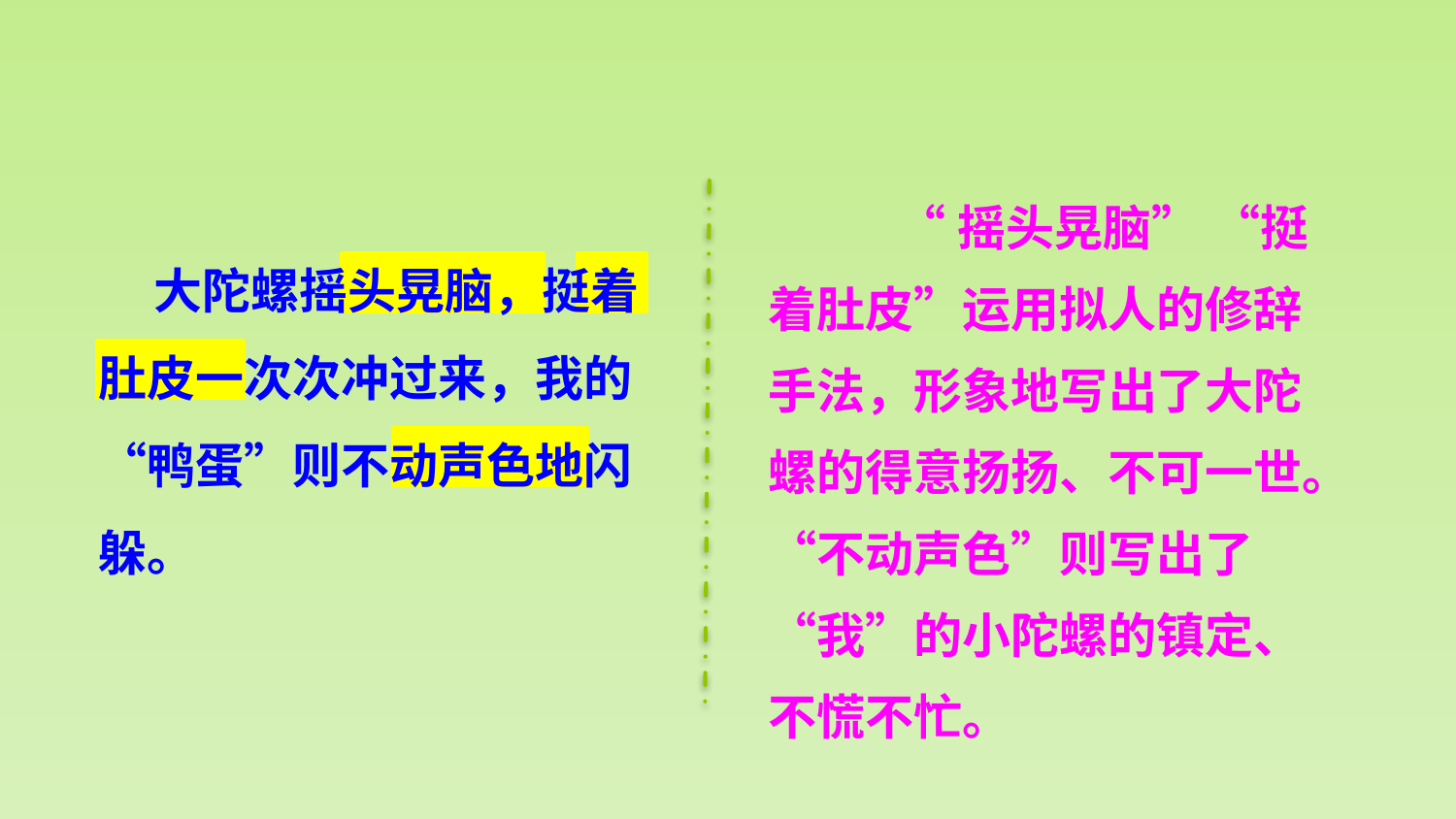

“摇头晃脑” “挺着肚皮”运用拟人的修辞手法，形象地写出了大陀螺的得意扬扬、不可一世。“不动声色”则写出了“我”的小陀螺的镇定、不慌不忙。
    大陀螺摇头晃脑，挺着肚皮一次次冲过来，我的“鸭蛋”则不动声色地闪躲。